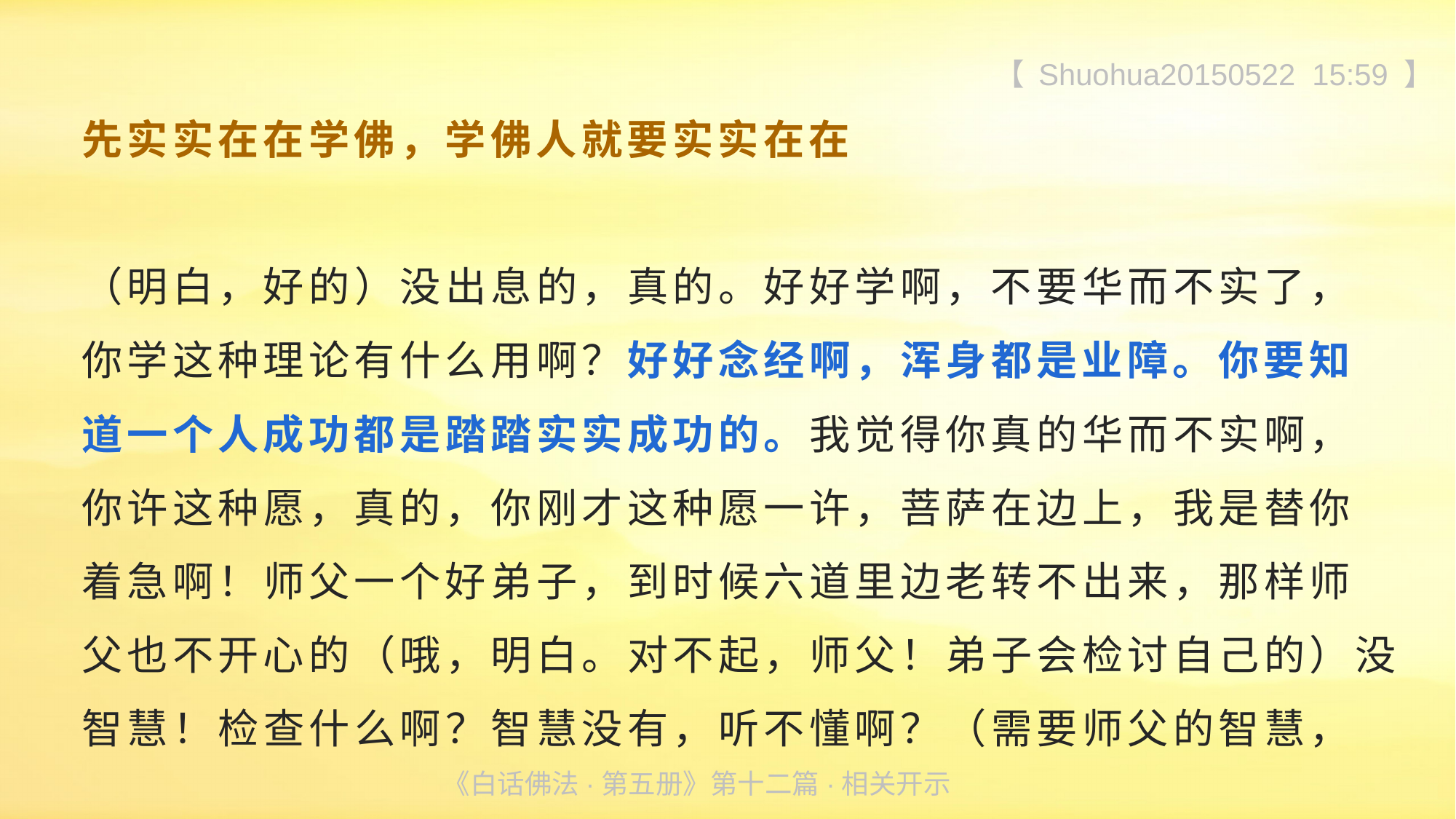

【 Shuohua20150522  15:59 】
先实实在在学佛，学佛人就要实实在在

（明白，好的）没出息的，真的。好好学啊，不要华而不实了，
你学这种理论有什么用啊？好好念经啊，浑身都是业障。你要知
道一个人成功都是踏踏实实成功的。我觉得你真的华而不实啊，
你许这种愿，真的，你刚才这种愿一许，菩萨在边上，我是替你
着急啊！师父一个好弟子，到时候六道里边老转不出来，那样师
父也不开心的（哦，明白。对不起，师父！弟子会检讨自己的）没智慧！检查什么啊？智慧没有，听不懂啊？（需要师父的智慧，
《白话佛法·第五册》第十二篇·相关开示